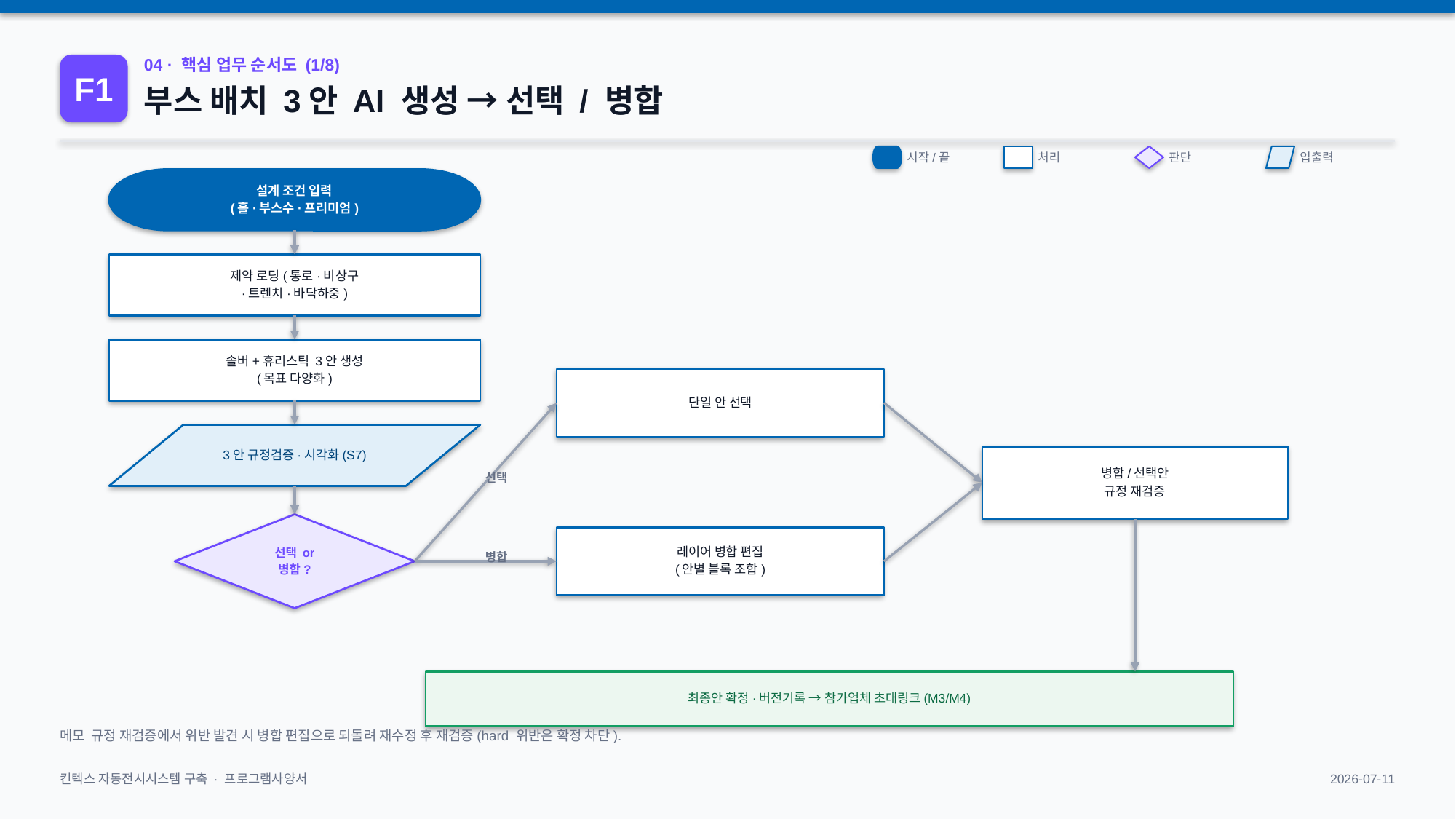

F1
04 · 핵심 업무 순서도 (1/8)
부스 배치 3안 AI 생성 → 선택 / 병합

시작/끝
처리
판단
입출력

설계 조건 입력
(홀·부스수·프리미엄)

제약 로딩(통로·비상구
·트렌치·바닥하중)

솔버+휴리스틱 3안 생성
(목표 다양화)

단일 안 선택

3안 규정검증·시각화(S7)

병합/선택안
규정 재검증
선택

선택 or
병합?

레이어 병합 편집
(안별 블록 조합)
병합

최종안 확정·버전기록 → 참가업체 초대링크(M3/M4)
메모  규정 재검증에서 위반 발견 시 병합 편집으로 되돌려 재수정 후 재검증(hard 위반은 확정 차단).
킨텍스 자동전시시스템 구축 · 프로그램사양서
2026-07-11